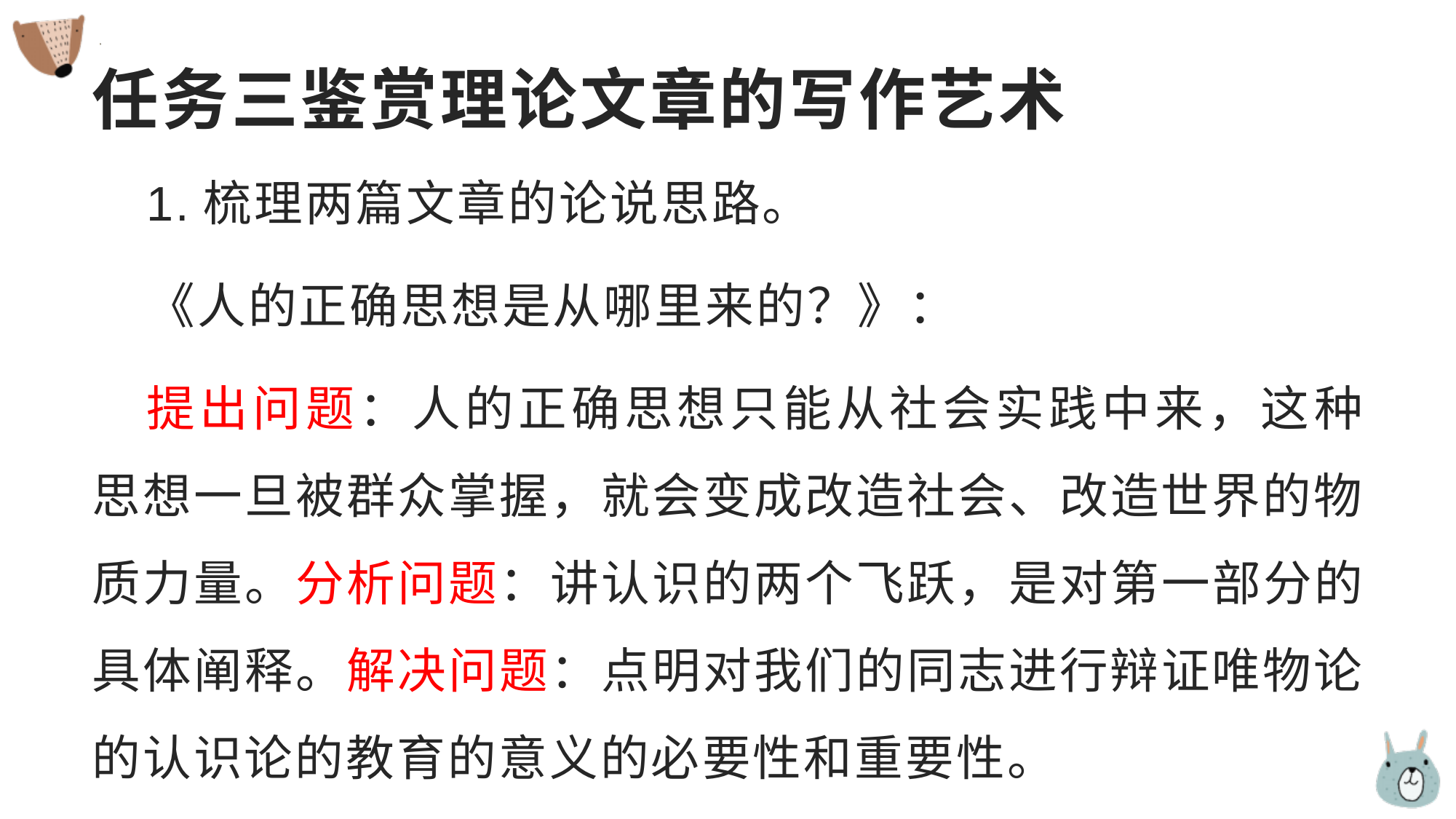

# 任务三鉴赏理论文章的写作艺术
1.梳理两篇文章的论说思路。
《人的正确思想是从哪里来的？》：
提出问题：人的正确思想只能从社会实践中来，这种思想一旦被群众掌握，就会变成改造社会、改造世界的物质力量。分析问题：讲认识的两个飞跃，是对第一部分的具体阐释。解决问题：点明对我们的同志进行辩证唯物论的认识论的教育的意义的必要性和重要性。